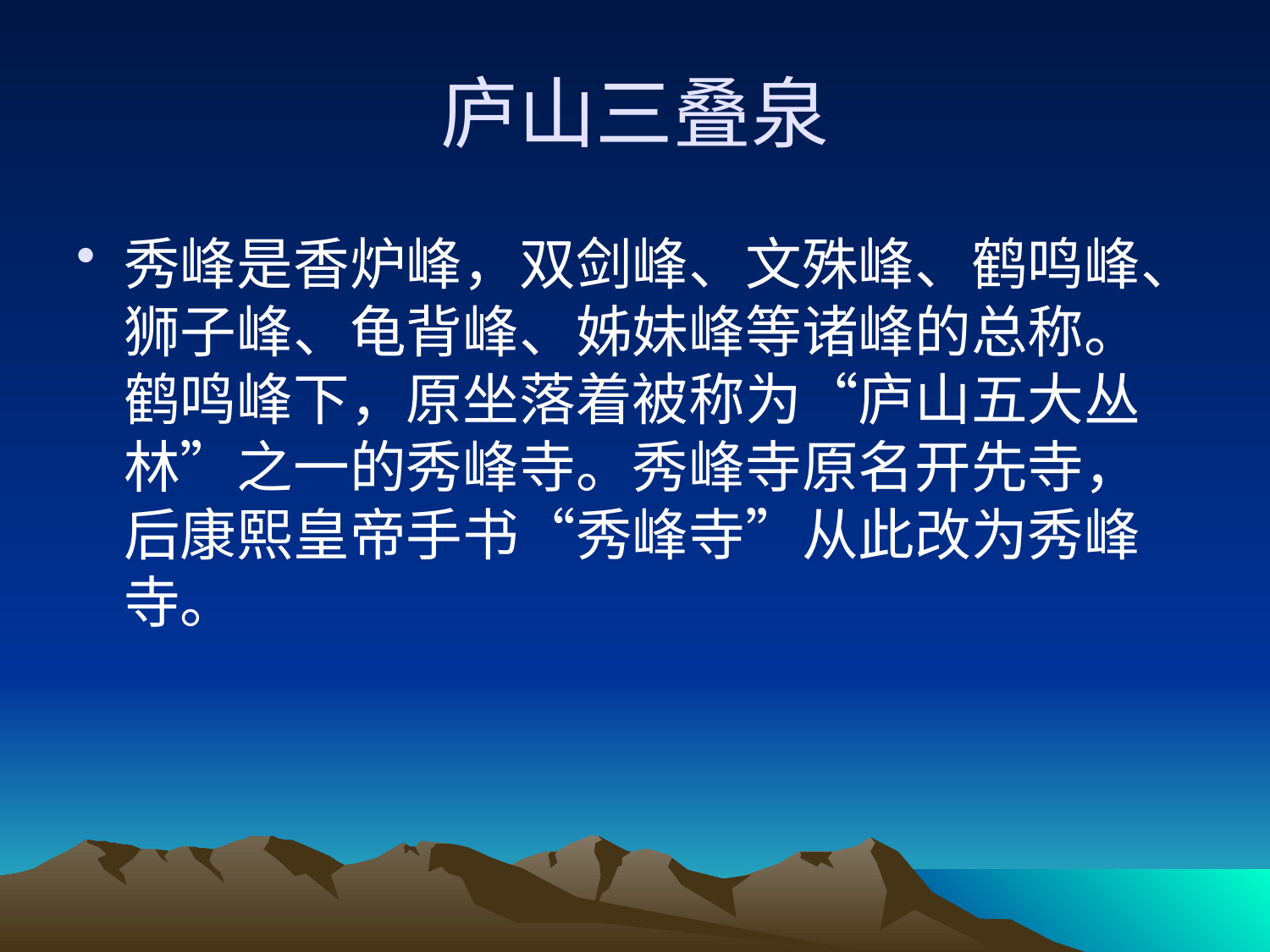

# 庐山三叠泉
秀峰是香炉峰，双剑峰、文殊峰、鹤鸣峰、狮子峰、龟背峰、姊妹峰等诸峰的总称。 鹤鸣峰下，原坐落着被称为“庐山五大丛林”之一的秀峰寺。秀峰寺原名开先寺，后康熙皇帝手书“秀峰寺”从此改为秀峰寺。